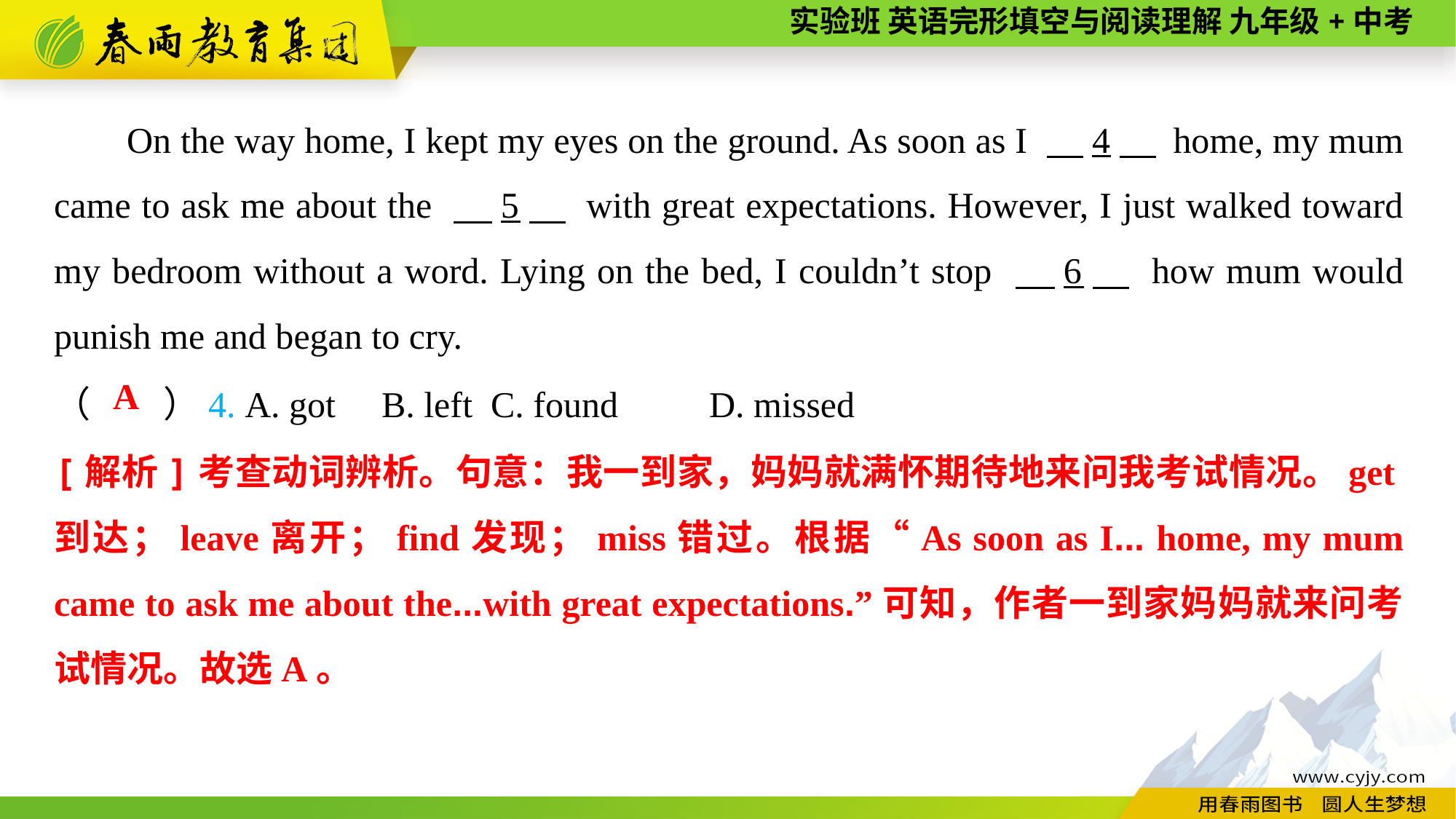

On the way home, I kept my eyes on the ground. As soon as I 　4　 home, my mum came to ask me about the 　5　 with great expectations. However, I just walked toward my bedroom without a word. Lying on the bed, I couldn’t stop 　6　 how mum would punish me and began to cry.
（　　）4. A. got	B. left	C. found	D. missed
A
[解析]考查动词辨析。句意：我一到家，妈妈就满怀期待地来问我考试情况。get到达；leave离开；find发现；miss错过。根据“As soon as I... home, my mum came to ask me about the...with great expectations.”可知，作者一到家妈妈就来问考试情况。故选A。